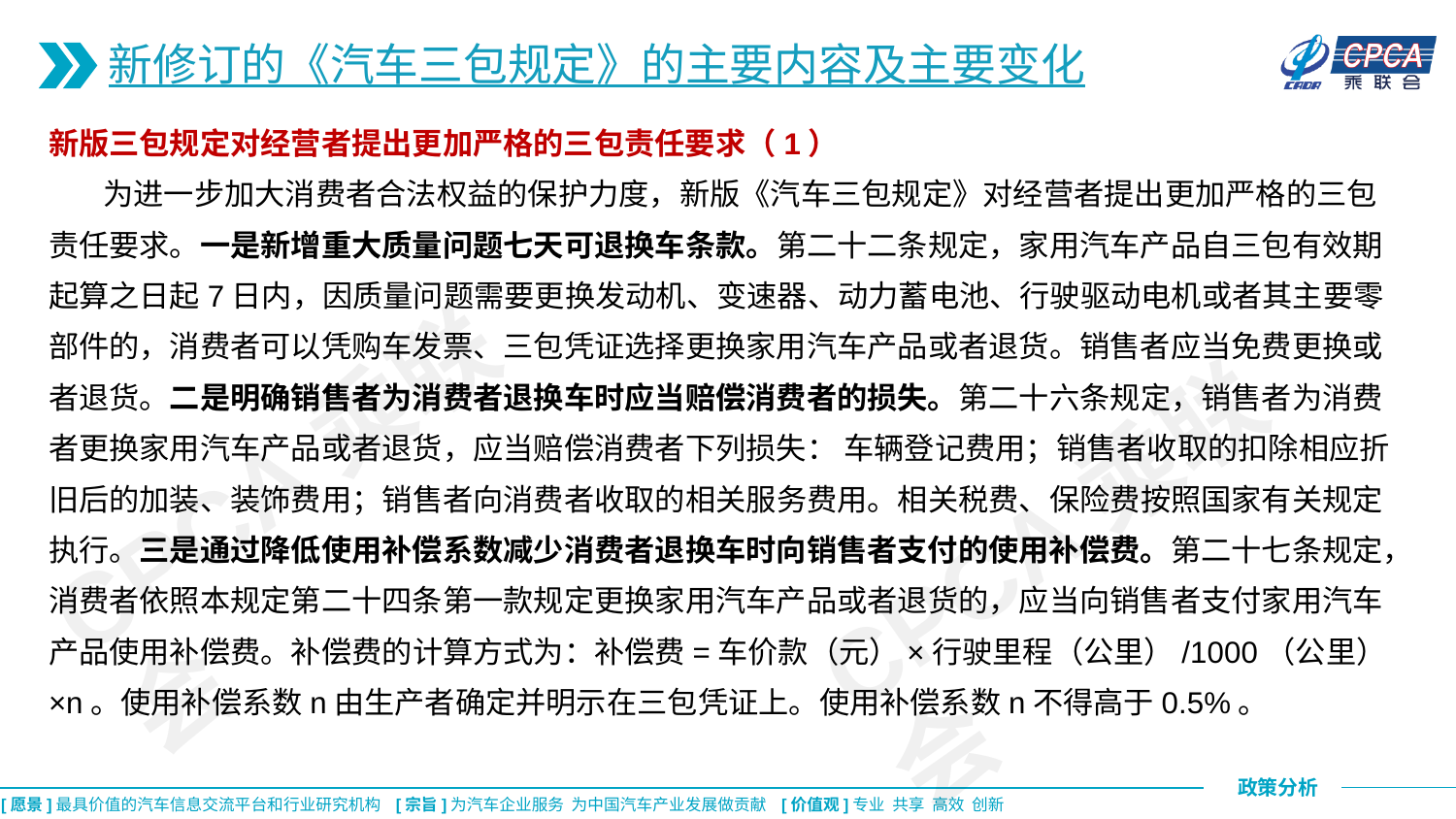

新修订的《汽车三包规定》的主要内容及主要变化
新版三包规定对经营者提出更加严格的三包责任要求（1）
       为进一步加大消费者合法权益的保护力度，新版《汽车三包规定》对经营者提出更加严格的三包责任要求。一是新增重大质量问题七天可退换车条款。第二十二条规定，家用汽车产品自三包有效期起算之日起7日内，因质量问题需要更换发动机、变速器、动力蓄电池、行驶驱动电机或者其主要零部件的，消费者可以凭购车发票、三包凭证选择更换家用汽车产品或者退货。销售者应当免费更换或者退货。二是明确销售者为消费者退换车时应当赔偿消费者的损失。第二十六条规定，销售者为消费者更换家用汽车产品或者退货，应当赔偿消费者下列损失： 车辆登记费用；销售者收取的扣除相应折旧后的加装、装饰费用；销售者向消费者收取的相关服务费用。相关税费、保险费按照国家有关规定执行。三是通过降低使用补偿系数减少消费者退换车时向销售者支付的使用补偿费。第二十七条规定，消费者依照本规定第二十四条第一款规定更换家用汽车产品或者退货的，应当向销售者支付家用汽车产品使用补偿费。补偿费的计算方式为：补偿费=车价款（元）×行驶里程（公里）/1000（公里）×n。使用补偿系数n由生产者确定并明示在三包凭证上。使用补偿系数n不得高于0.5%。
CPCA乘联会
CPCA乘联会